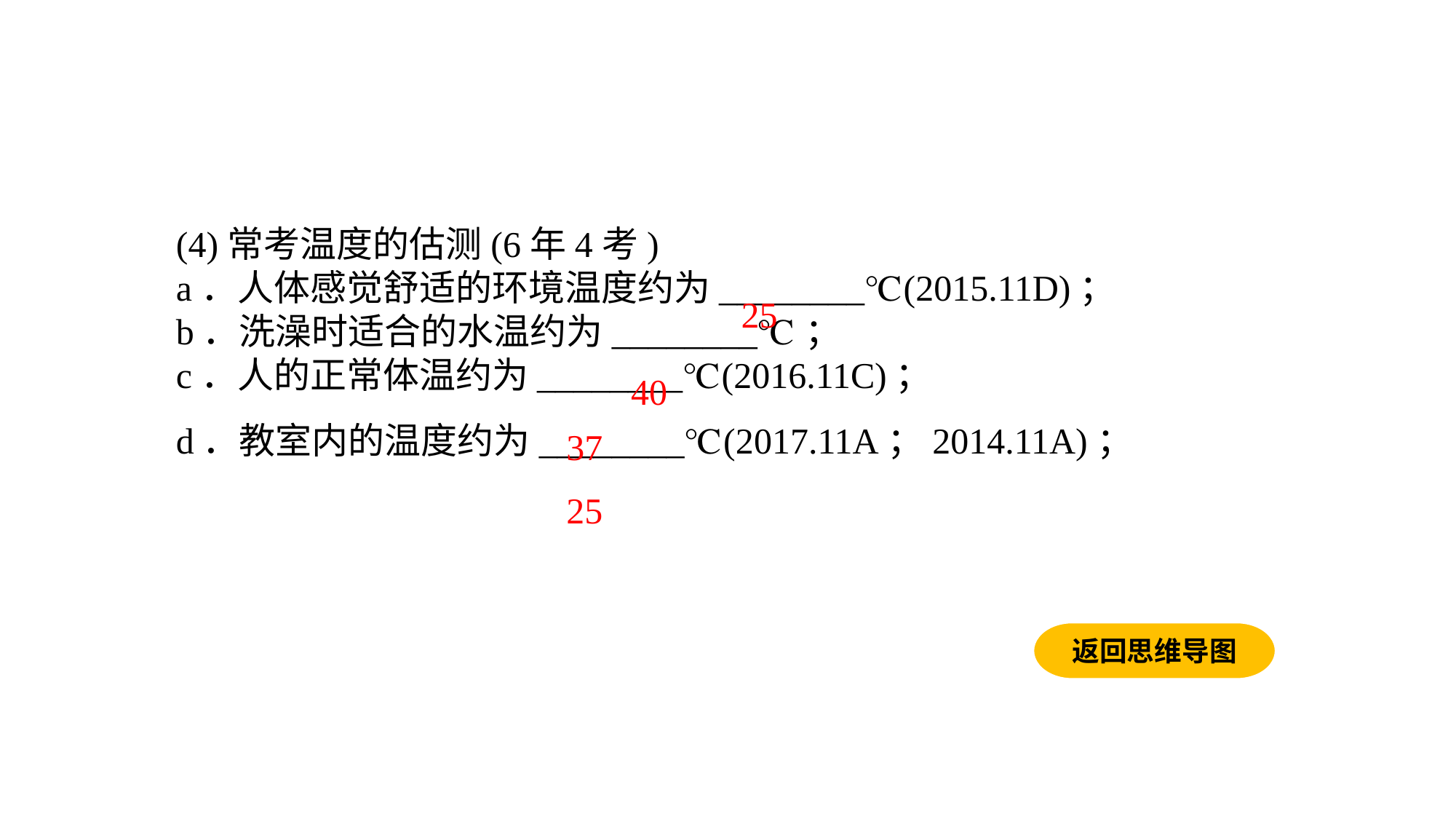

(4)常考温度的估测(6年4考)a．人体感觉舒适的环境温度约为________℃(2015.11D)；b．洗澡时适合的水温约为________℃；c．人的正常体温约为________℃(2016.11C)；d．教室内的温度约为________℃(2017.11A；2014.11A)；
25
40
37
25
返回思维导图